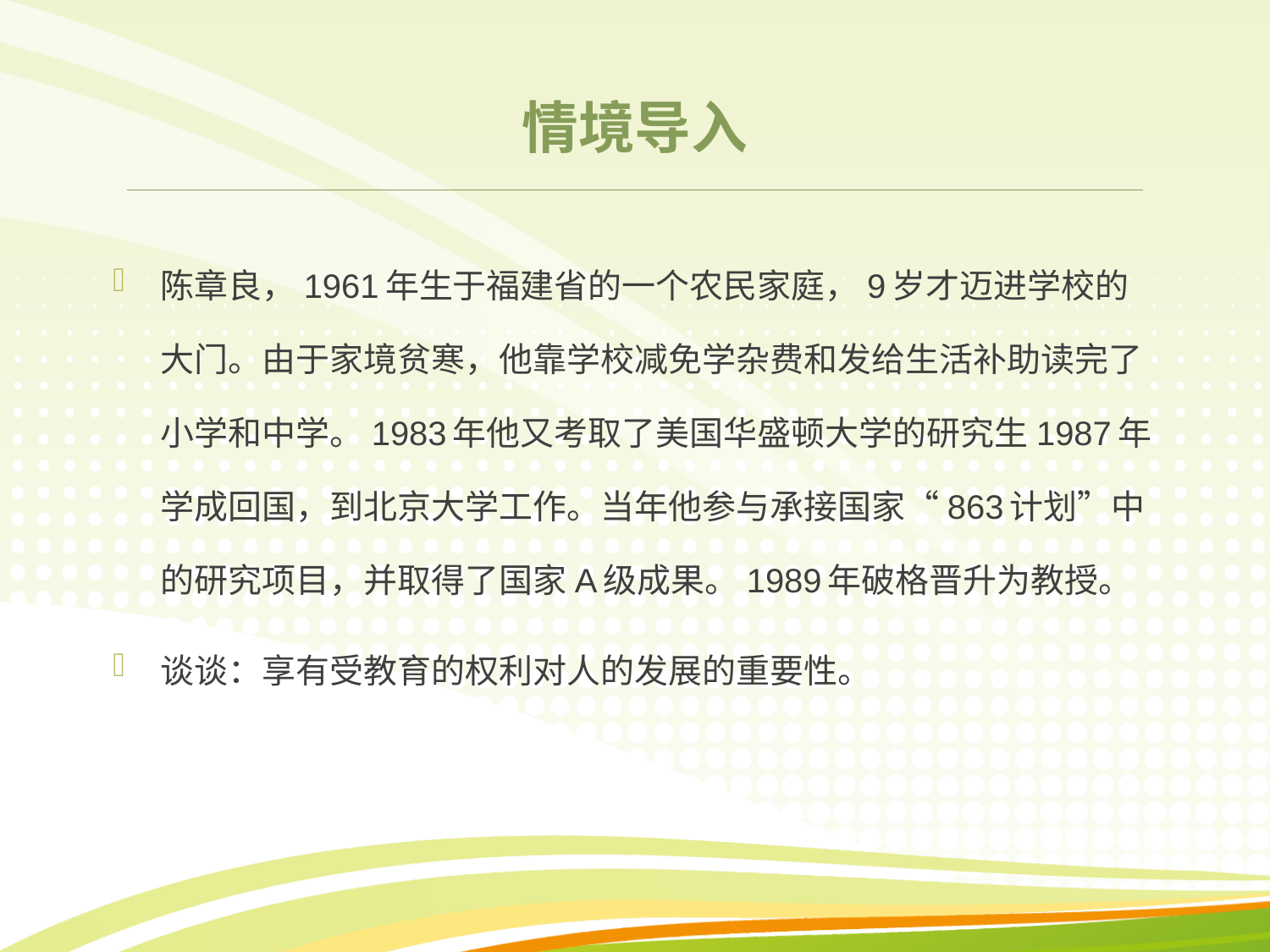

情境导入
陈章良，1961年生于福建省的一个农民家庭，9岁才迈进学校的大门。由于家境贫寒，他靠学校减免学杂费和发给生活补助读完了小学和中学。1983年他又考取了美国华盛顿大学的研究生1987年学成回国，到北京大学工作。当年他参与承接国家“863计划”中的研究项目，并取得了国家A级成果。1989年破格晋升为教授。
谈谈：享有受教育的权利对人的发展的重要性。